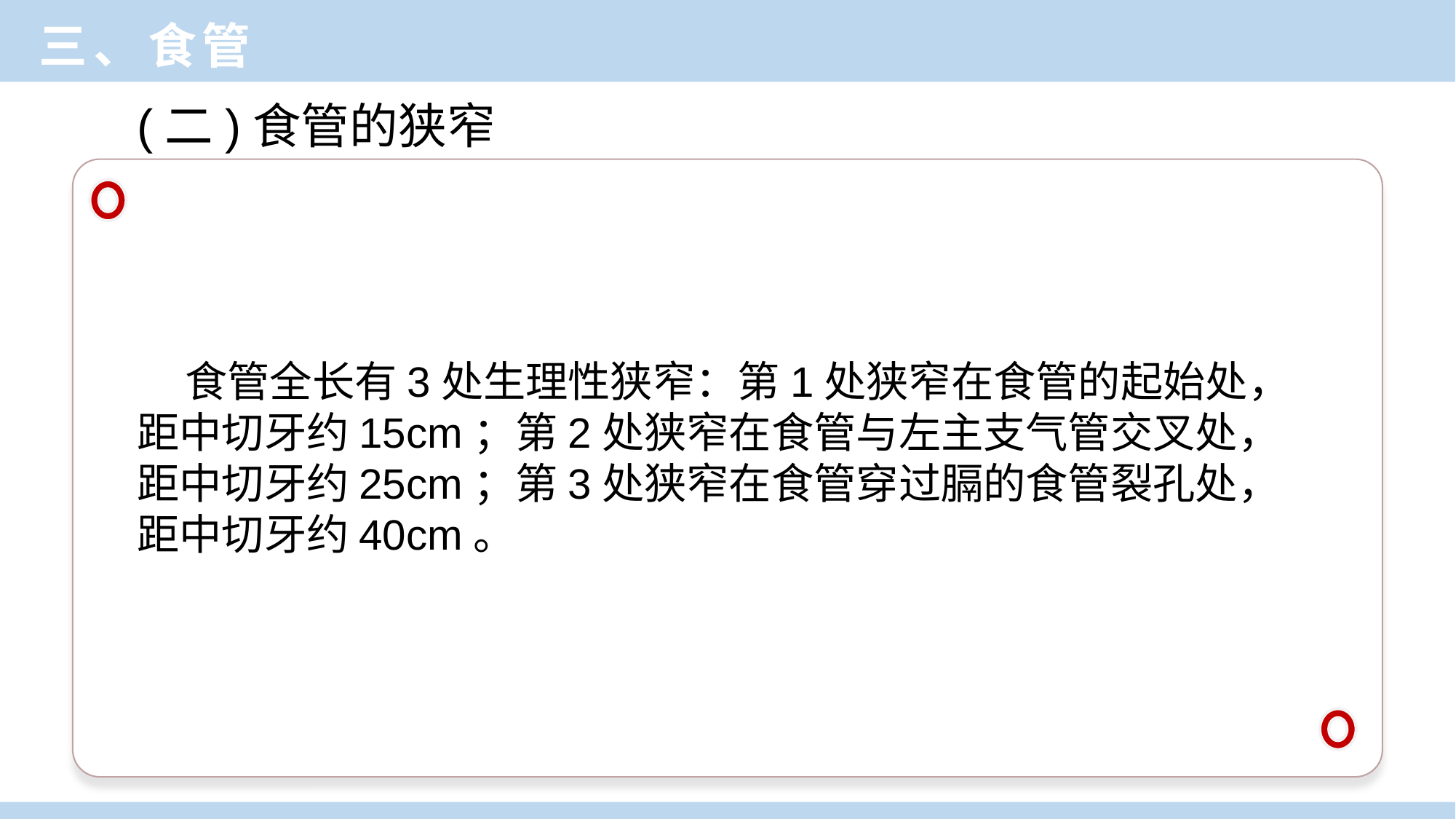

三、食管
(二)食管的狭窄

    食管全长有3处生理性狭窄：第1处狭窄在食管的起始处，距中切牙约15cm；第2处狭窄在食管与左主支气管交叉处，距中切牙约25cm；第3处狭窄在食管穿过膈的食管裂孔处，距中切牙约40cm。